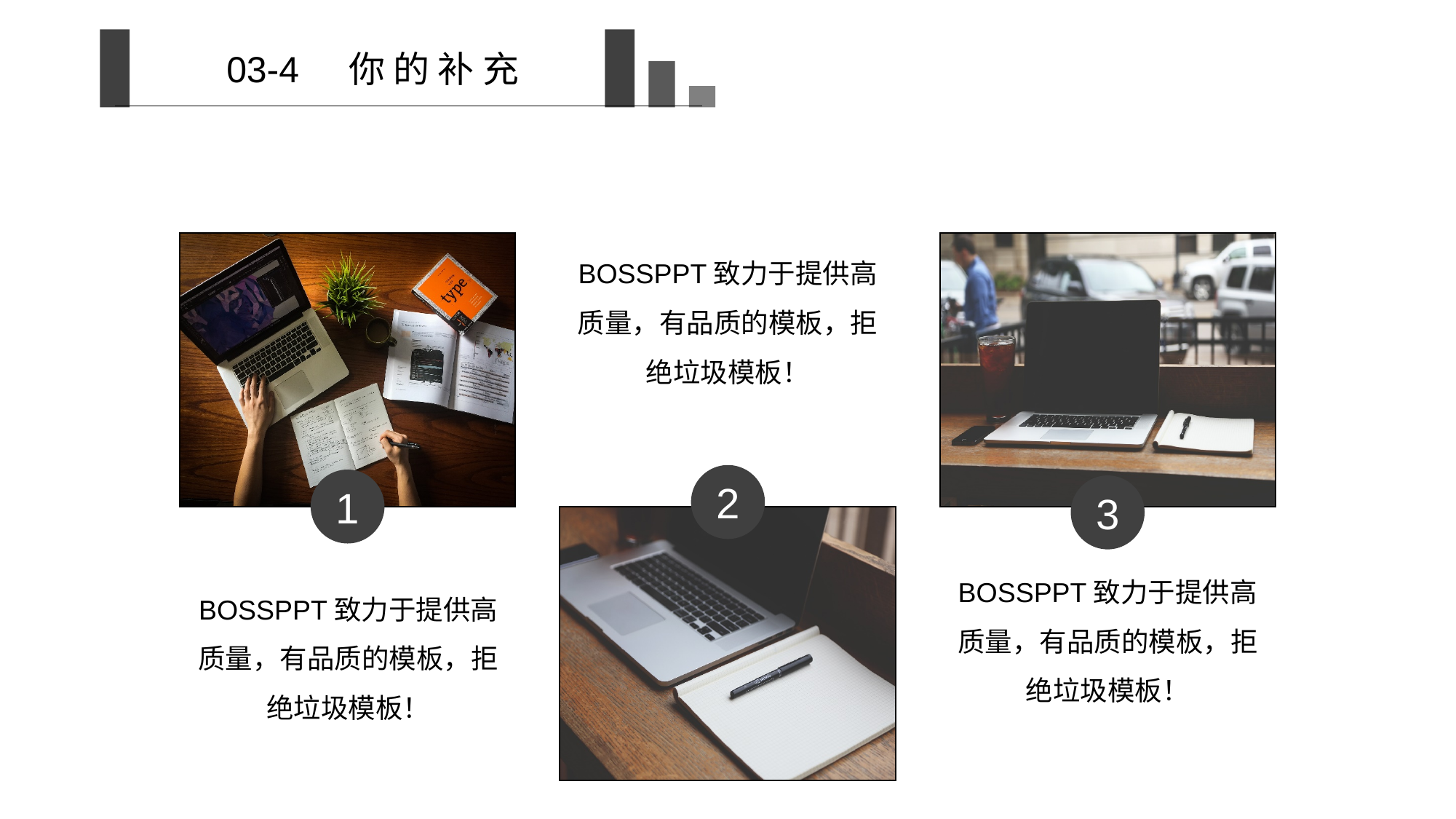

03-4    你 的 补 充

BOSSPPT致力于提供高质量，有品质的模板，拒绝垃圾模板！
2
1
3

BOSSPPT致力于提供高质量，有品质的模板，拒绝垃圾模板！
BOSSPPT致力于提供高质量，有品质的模板，拒绝垃圾模板！